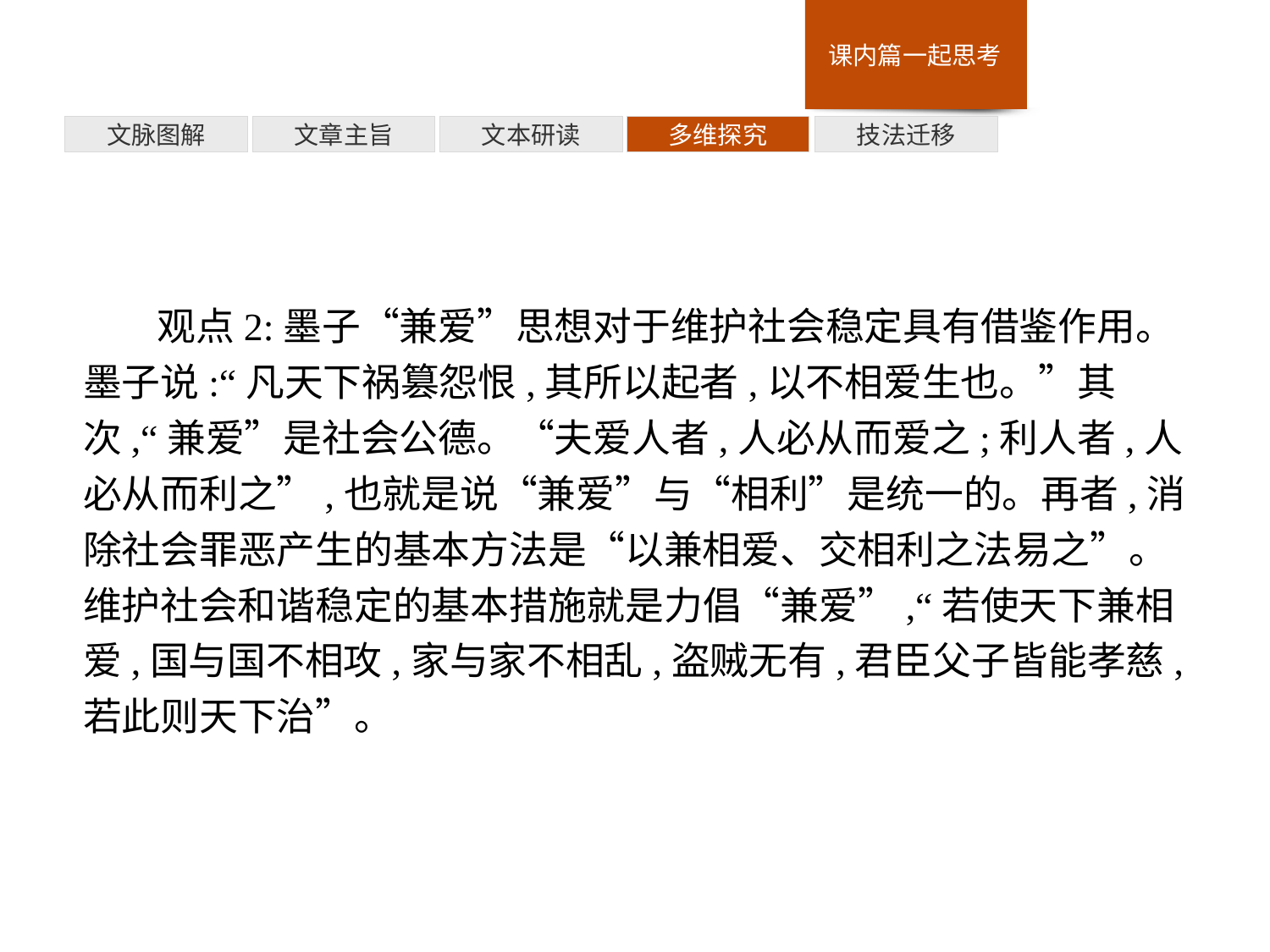

技法迁移
多维探究
文本研读
文章主旨
文脉图解
观点2:墨子“兼爱”思想对于维护社会稳定具有借鉴作用。墨子说:“凡天下祸篡怨恨,其所以起者,以不相爱生也。”其次,“兼爱”是社会公德。“夫爱人者,人必从而爱之;利人者,人必从而利之”,也就是说“兼爱”与“相利”是统一的。再者,消除社会罪恶产生的基本方法是“以兼相爱、交相利之法易之”。维护社会和谐稳定的基本措施就是力倡“兼爱”,“若使天下兼相爱,国与国不相攻,家与家不相乱,盗贼无有,君臣父子皆能孝慈,若此则天下治”。